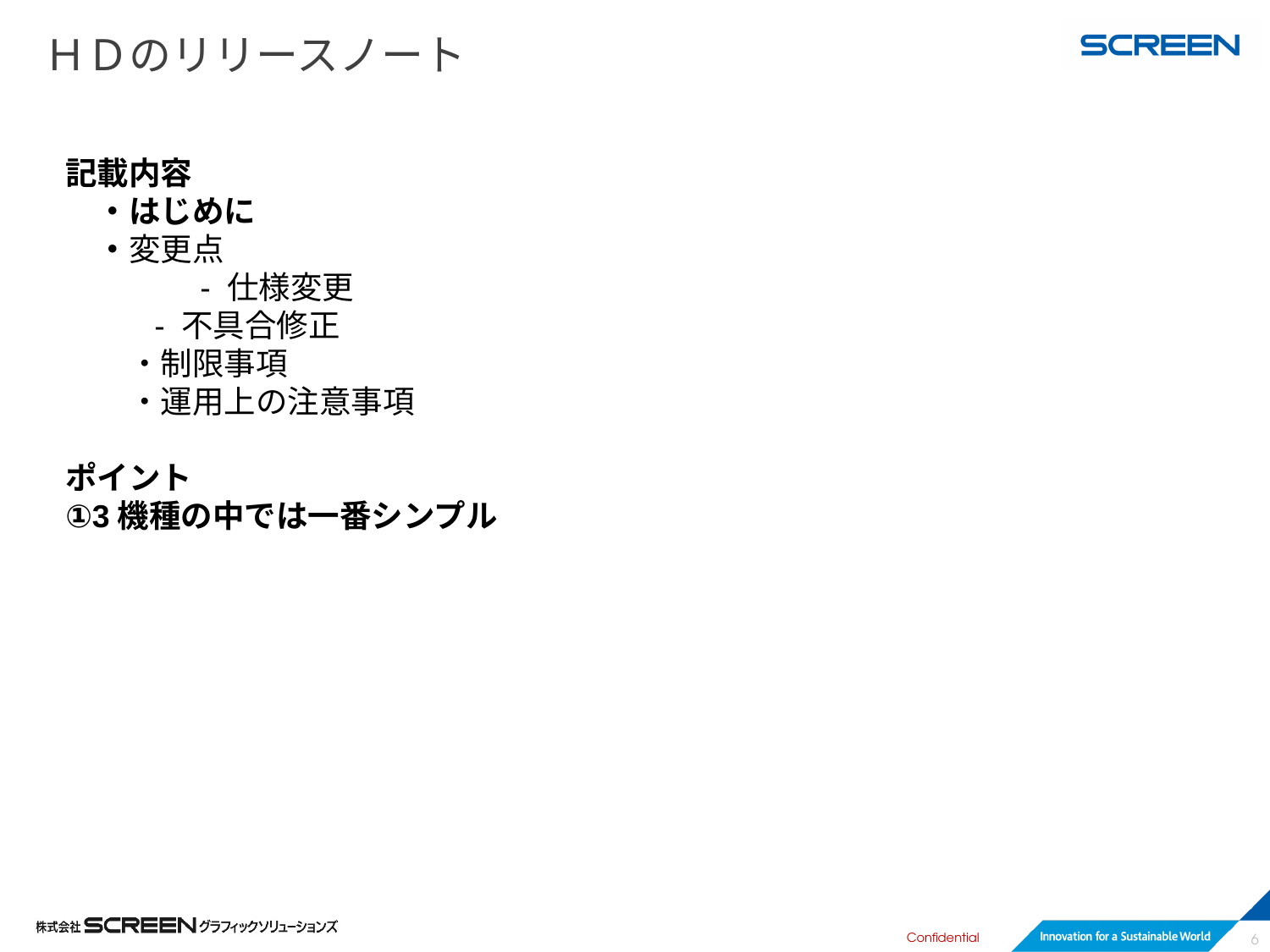

# ＨＤのリリースノート
記載内容
　・はじめに
　・変更点
　　　　- 仕様変更
          - 不具合修正
　　・制限事項
　　・運用上の注意事項

ポイント
①3機種の中では一番シンプル
6